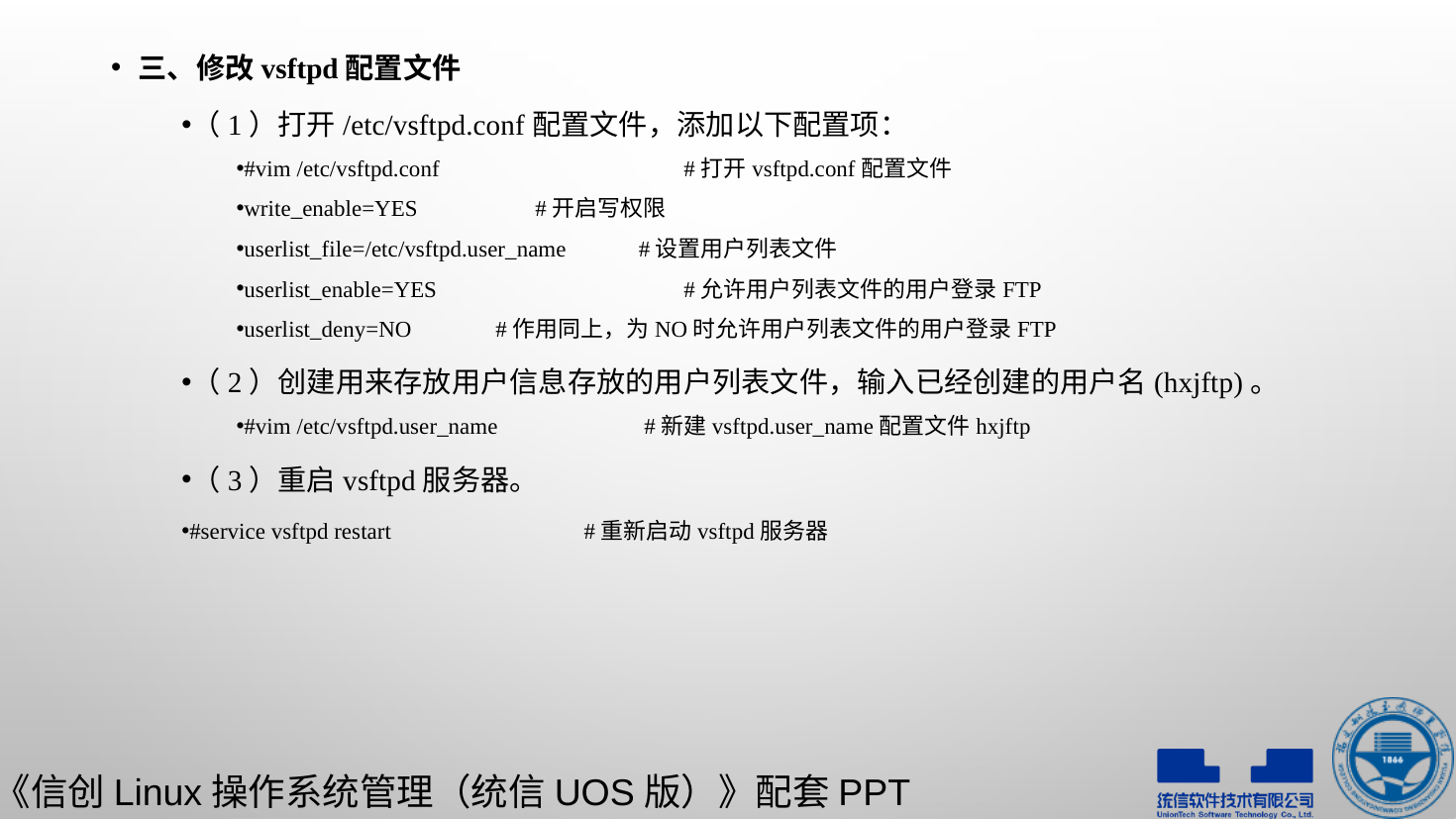

三、修改vsftpd配置文件
（1）打开/etc/vsftpd.conf配置文件，添加以下配置项：
#vim /etc/vsftpd.conf		        #打开vsftpd.conf配置文件
write_enable=YES            	        #开启写权限
userlist_file=/etc/vsftpd.user_name	#设置用户列表文件
userlist_enable=YES		        #允许用户列表文件的用户登录FTP
userlist_deny=NO	 #作用同上，为NO时允许用户列表文件的用户登录FTP
（2）创建用来存放用户信息存放的用户列表文件，输入已经创建的用户名(hxjftp)。
#vim /etc/vsftpd.user_name	 #新建vsftpd.user_name配置文件hxjftp
（3）重启vsftpd服务器。
#service vsftpd restart		#重新启动vsftpd服务器